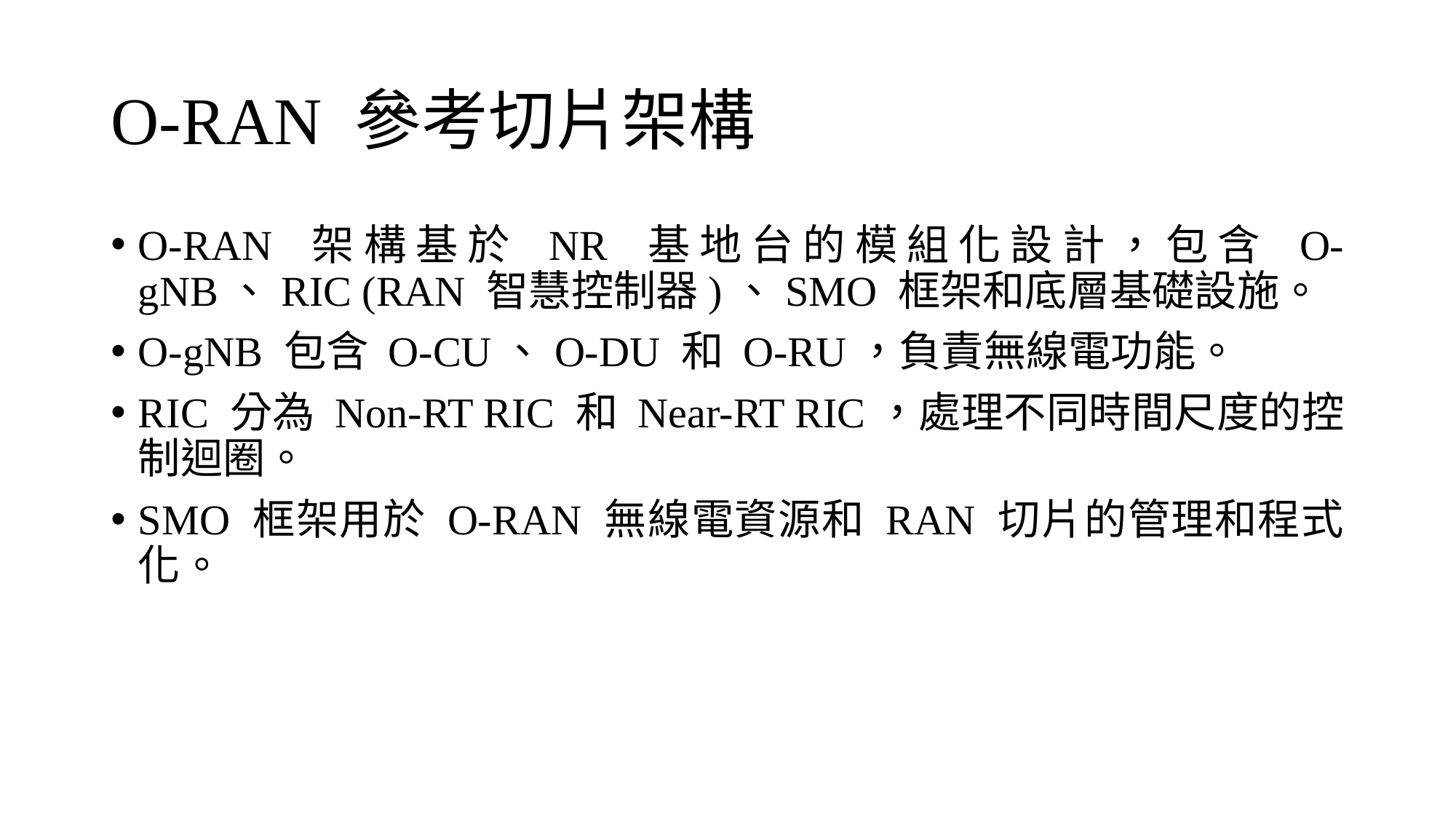

# O-RAN 參考切片架構
O-RAN 架構基於 NR 基地台的模組化設計，包含 O-gNB、RIC (RAN 智慧控制器)、SMO 框架和底層基礎設施。
O-gNB 包含 O-CU、O-DU 和 O-RU，負責無線電功能。
RIC 分為 Non-RT RIC 和 Near-RT RIC，處理不同時間尺度的控制迴圈。
SMO 框架用於 O-RAN 無線電資源和 RAN 切片的管理和程式化。